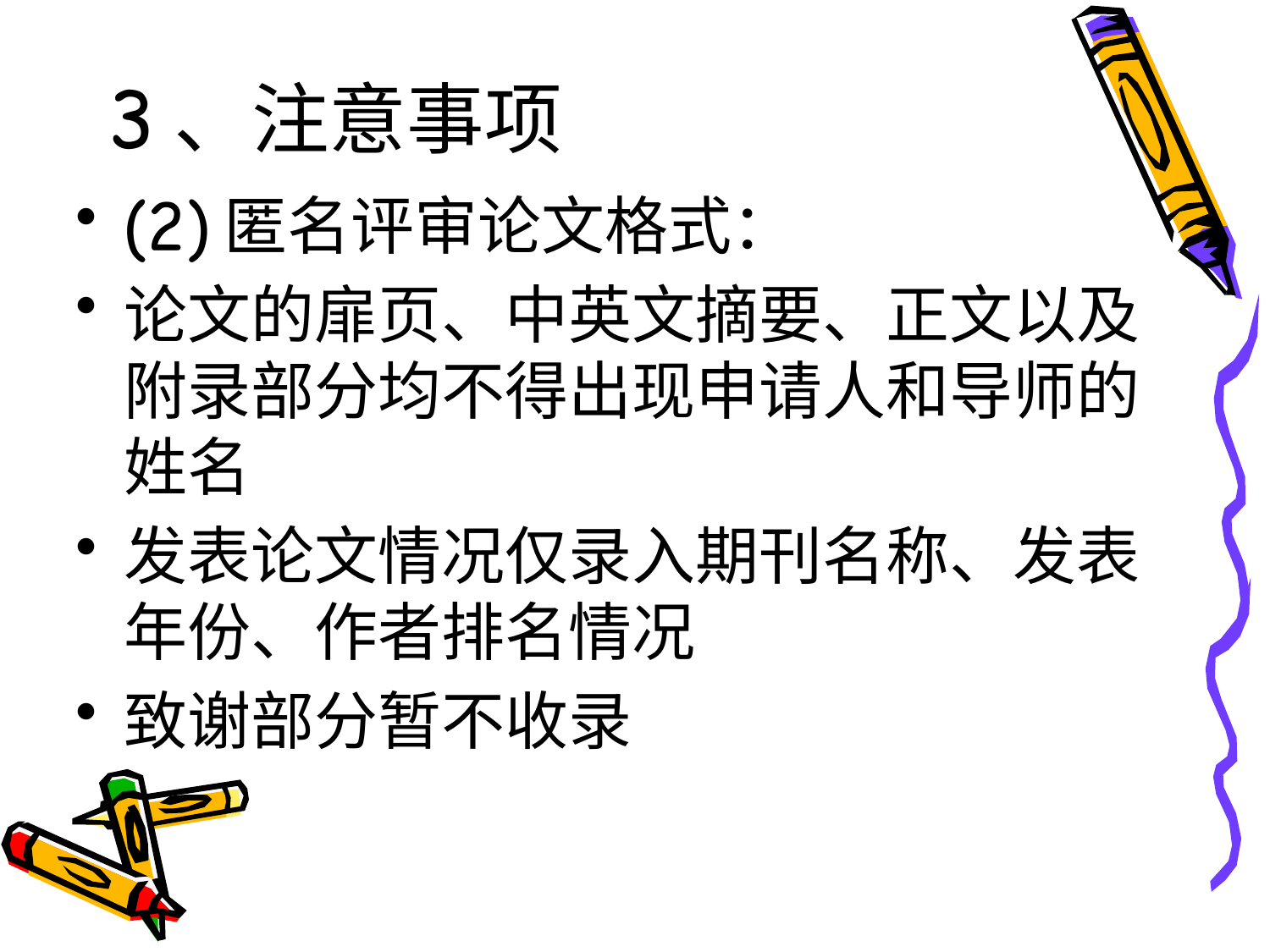

# 3、注意事项
(2)匿名评审论文格式：
论文的扉页、中英文摘要、正文以及附录部分均不得出现申请人和导师的姓名
发表论文情况仅录入期刊名称、发表年份、作者排名情况
致谢部分暂不收录